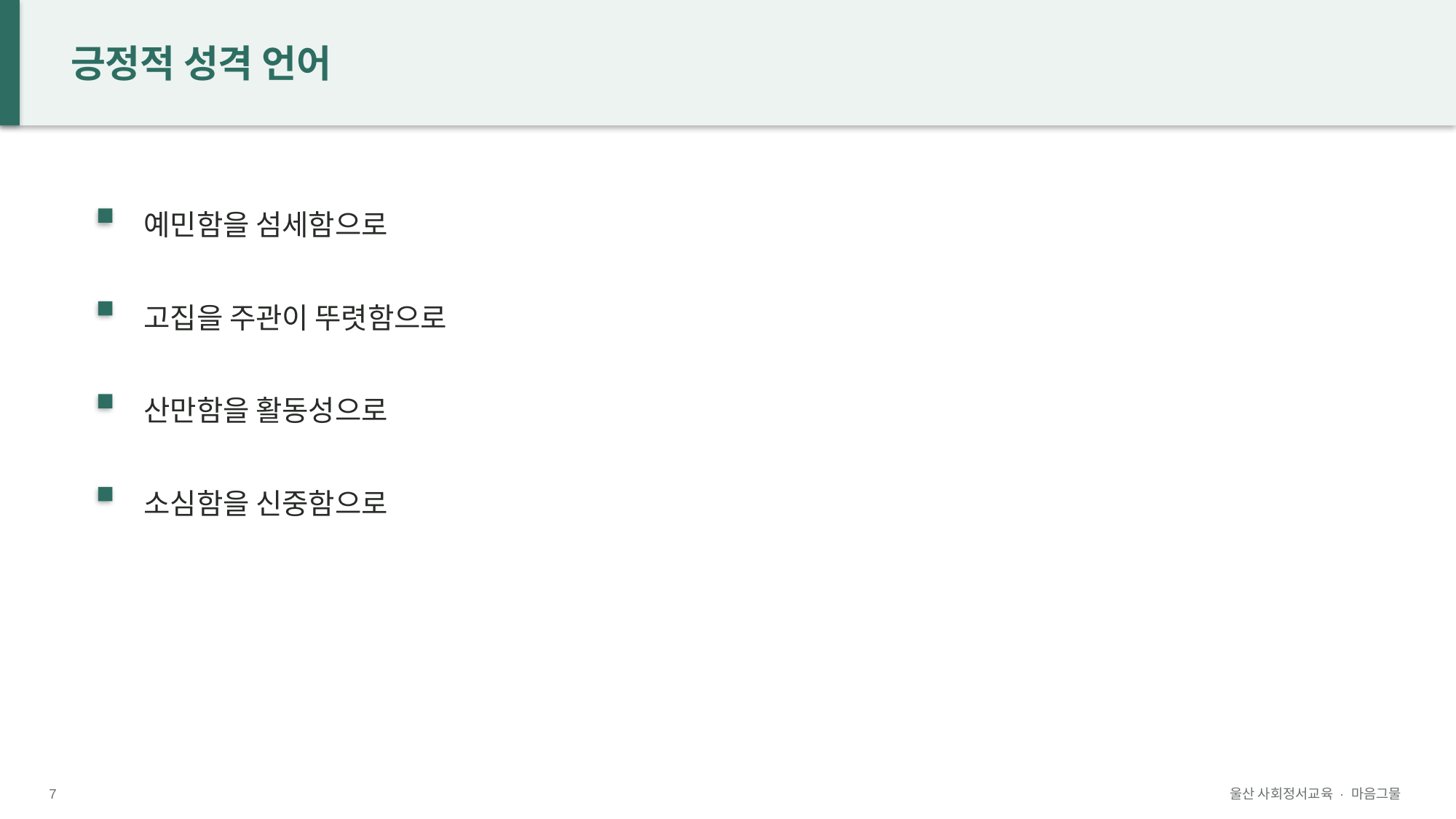

긍정적 성격 언어
예민함을 섬세함으로

고집을 주관이 뚜렷함으로

산만함을 활동성으로

소심함을 신중함으로

7
울산 사회정서교육 · 마음그물